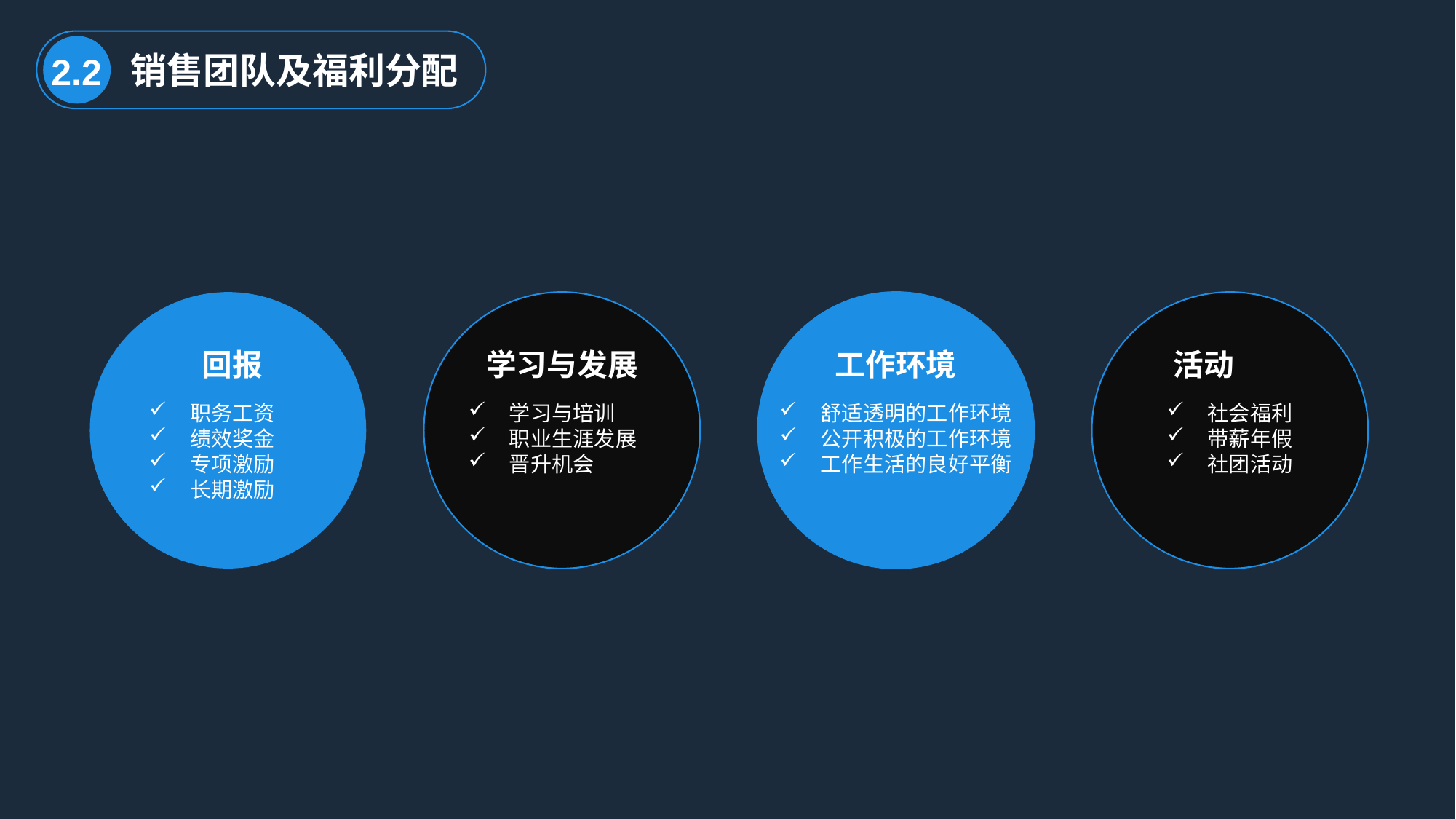

销售团队及福利分配
2.2

回报
学习与发展
工作环境
活动
职务工资
绩效奖金
专项激励
长期激励
学习与培训
职业生涯发展
晋升机会
舒适透明的工作环境
公开积极的工作环境
工作生活的良好平衡
社会福利
带薪年假
社团活动